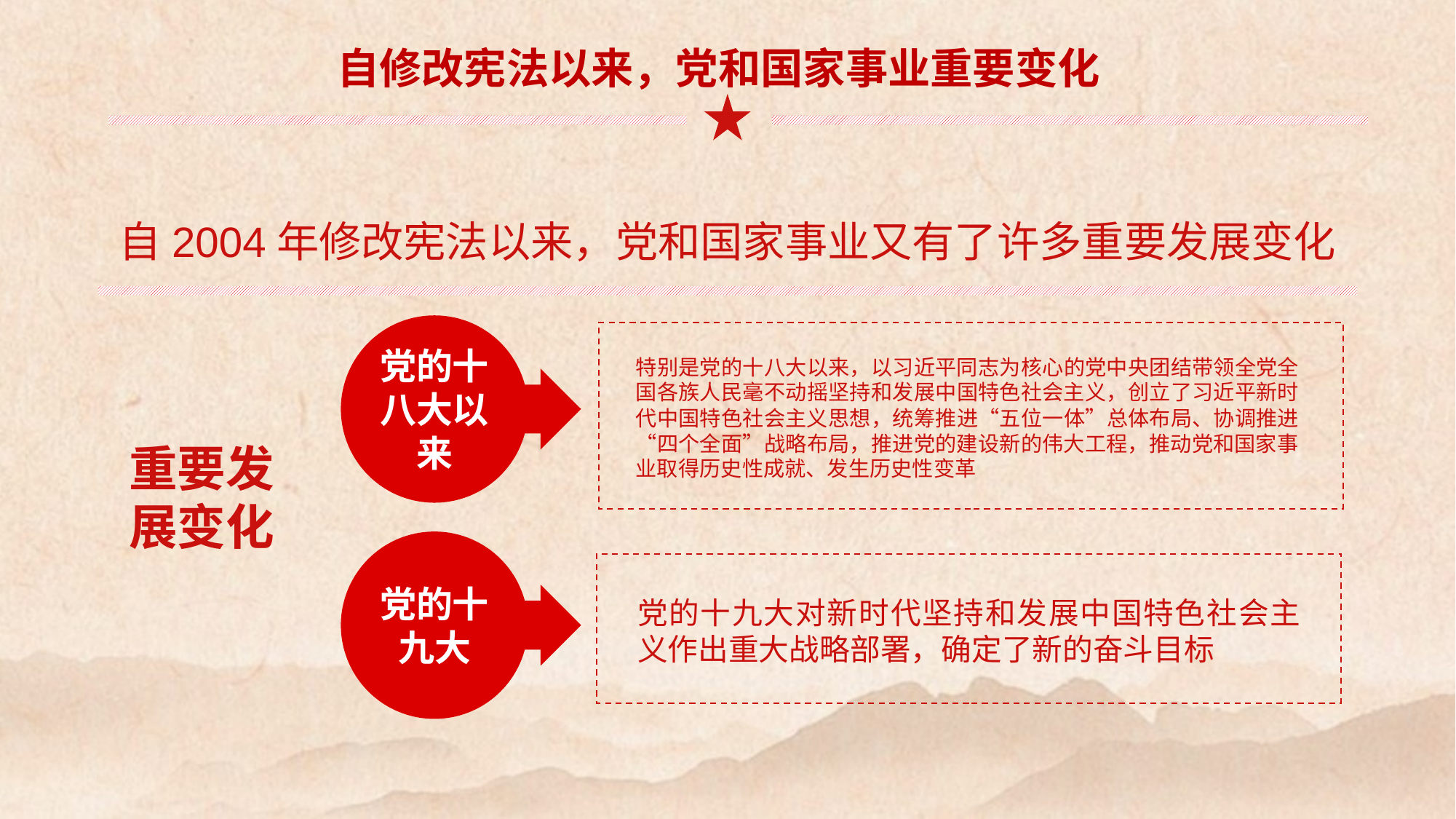

自修改宪法以来，党和国家事业重要变化

自2004年修改宪法以来，党和国家事业又有了许多重要发展变化

党的十八大以来

特别是党的十八大以来，以习近平同志为核心的党中央团结带领全党全国各族人民毫不动摇坚持和发展中国特色社会主义，创立了习近平新时代中国特色社会主义思想，统筹推进“五位一体”总体布局、协调推进“四个全面”战略布局，推进党的建设新的伟大工程，推动党和国家事业取得历史性成就、发生历史性变革

重要发
展变化
党的十九大

党的十九大对新时代坚持和发展中国特色社会主义作出重大战略部署，确定了新的奋斗目标